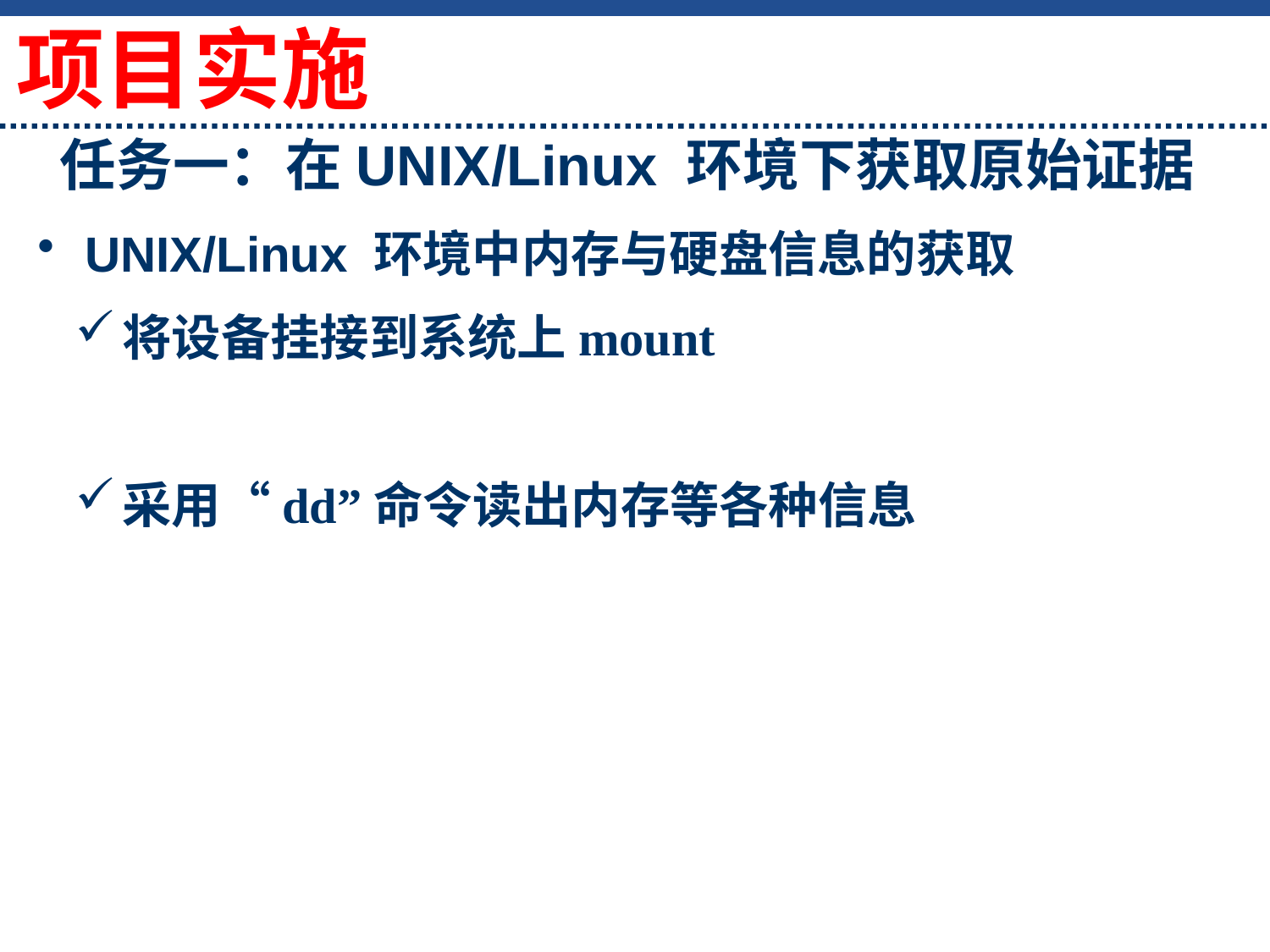

项目实施
# 任务一：在UNIX/Linux 环境下获取原始证据
UNIX/Linux 环境中内存与硬盘信息的获取
将设备挂接到系统上mount

采用“dd”命令读出内存等各种信息